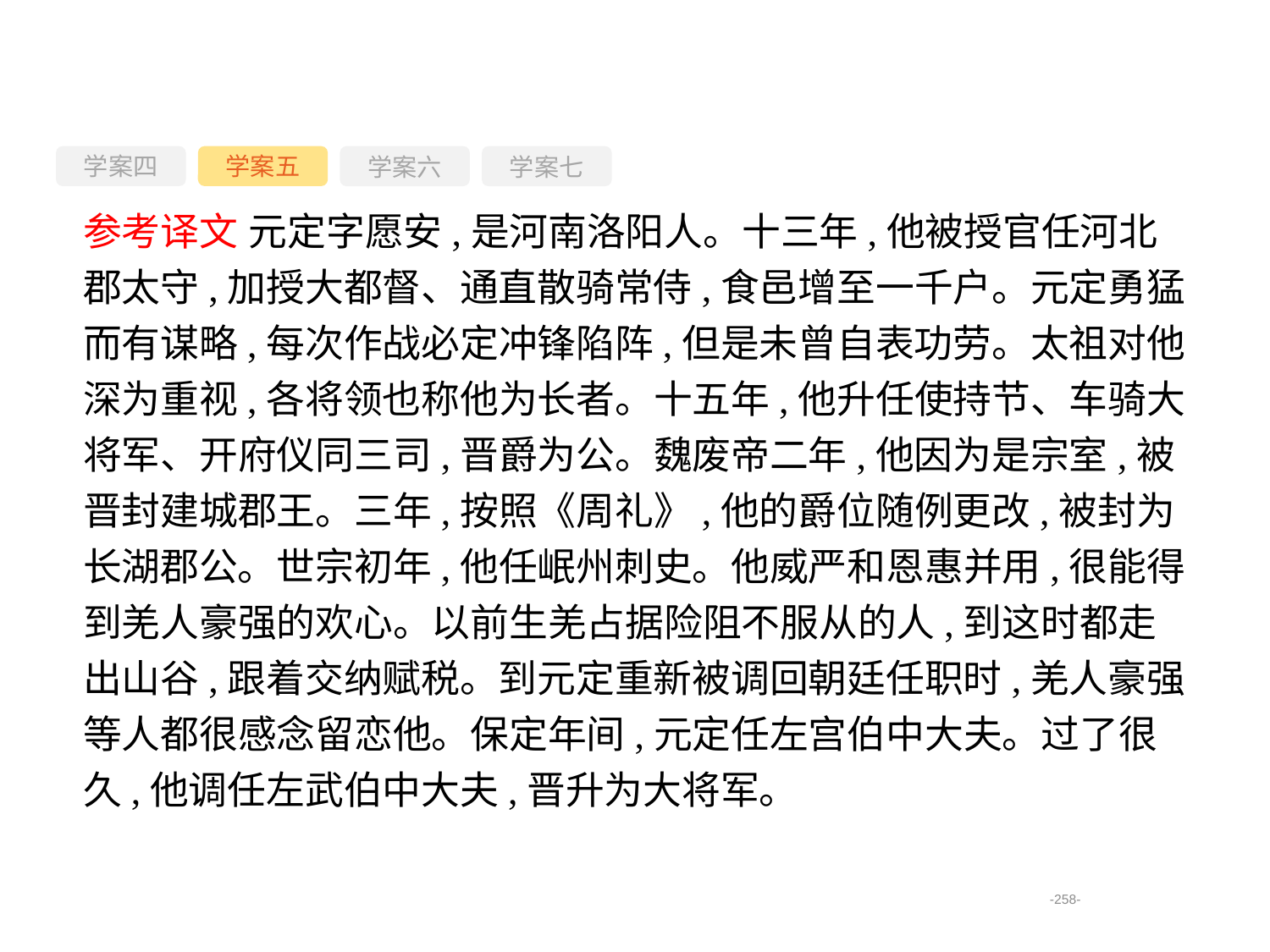

学案四
学案六
学案七
学案五
参考译文 元定字愿安,是河南洛阳人。十三年,他被授官任河北郡太守,加授大都督、通直散骑常侍,食邑增至一千户。元定勇猛而有谋略,每次作战必定冲锋陷阵,但是未曾自表功劳。太祖对他深为重视,各将领也称他为长者。十五年,他升任使持节、车骑大将军、开府仪同三司,晋爵为公。魏废帝二年,他因为是宗室,被晋封建城郡王。三年,按照《周礼》,他的爵位随例更改,被封为长湖郡公。世宗初年,他任岷州刺史。他威严和恩惠并用,很能得到羌人豪强的欢心。以前生羌占据险阻不服从的人,到这时都走出山谷,跟着交纳赋税。到元定重新被调回朝廷任职时,羌人豪强等人都很感念留恋他。保定年间,元定任左宫伯中大夫。过了很久,他调任左武伯中大夫,晋升为大将军。
-258-